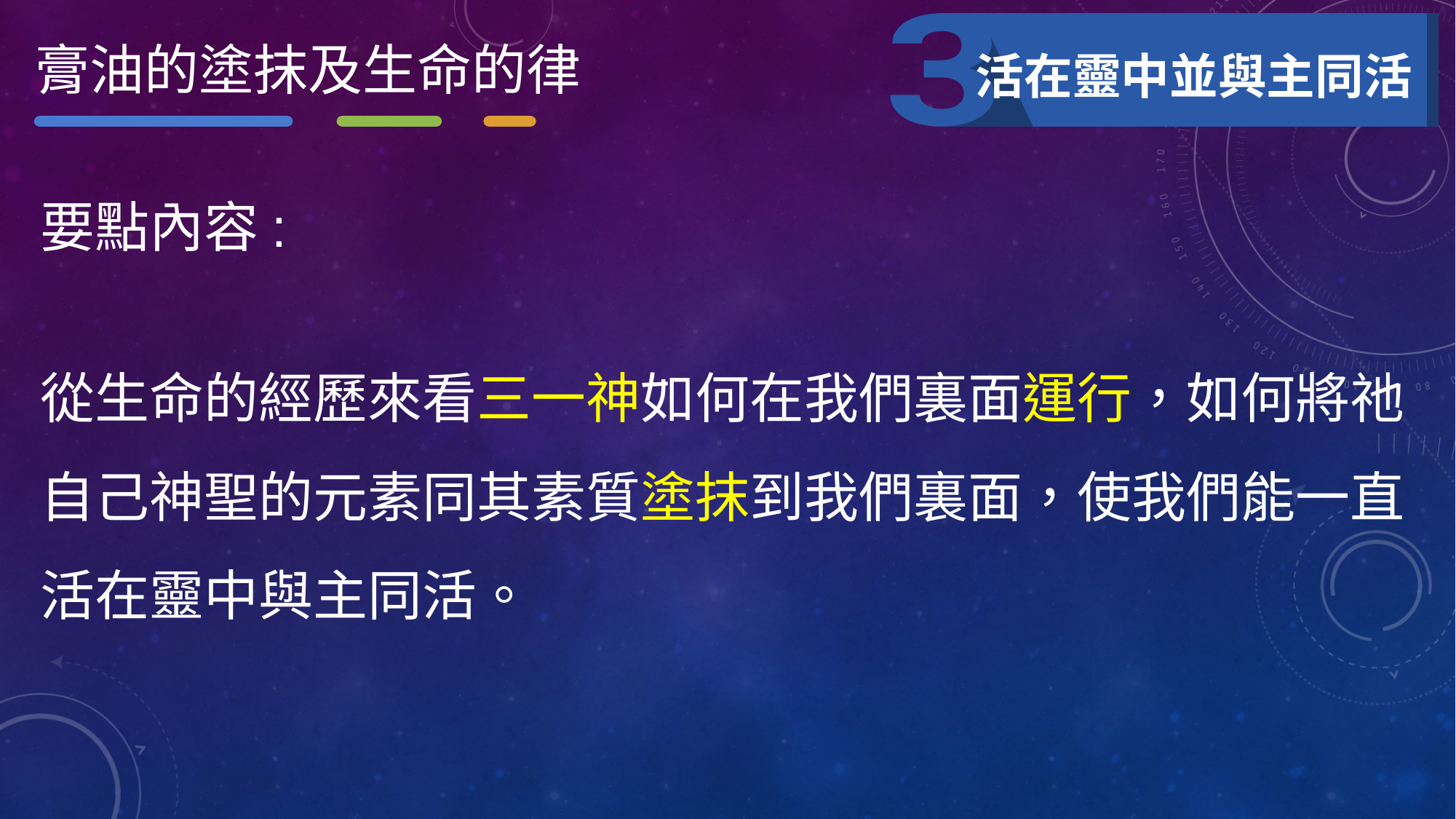

膏油的塗抹及生命的律
活在靈中並與主同活

要點內容:

從生命的經歷來看三一神如何在我們裏面運行，如何將祂自己神聖的元素同其素質塗抹到我們裏面，使我們能一直活在靈中與主同活。